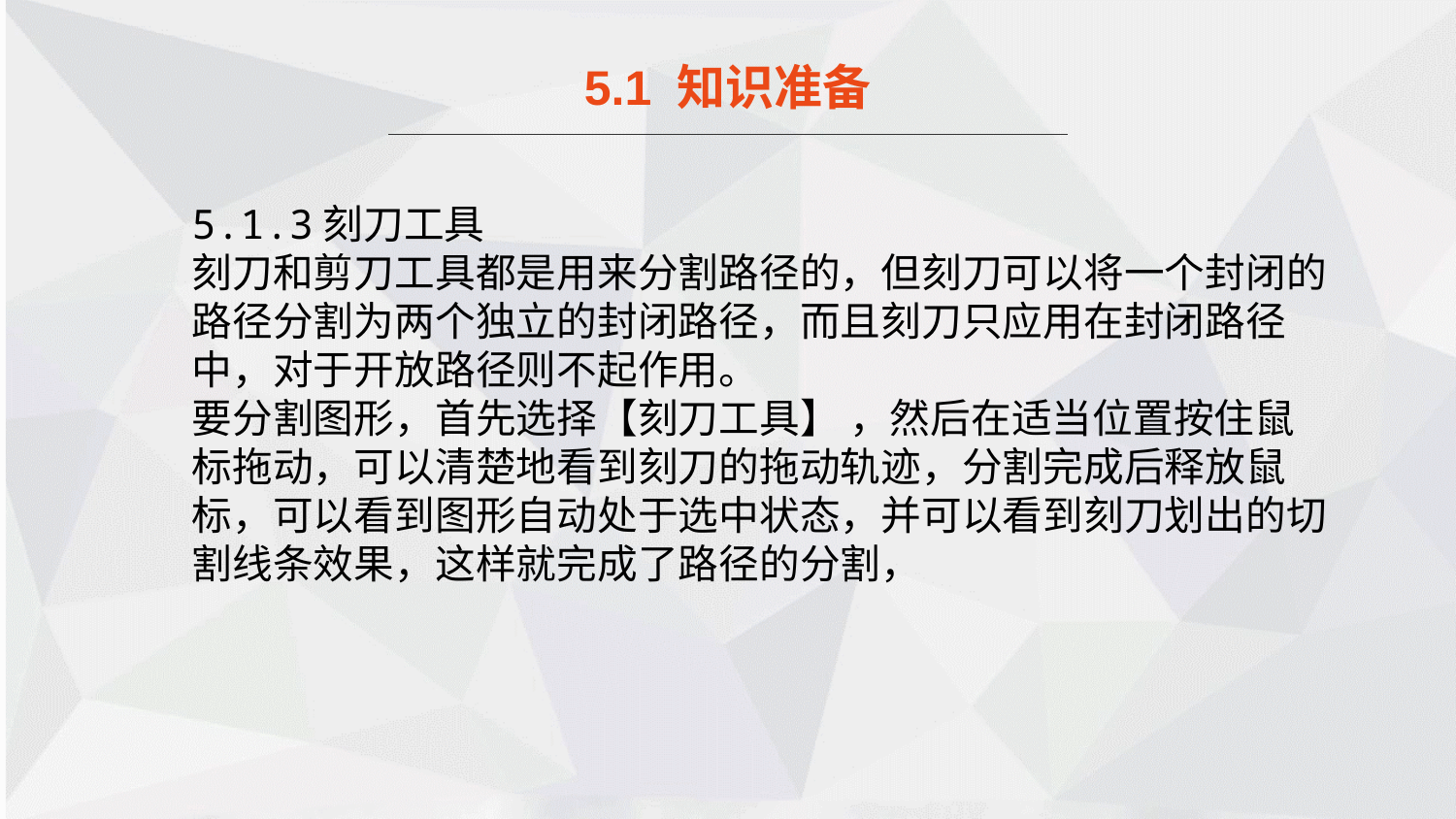

5.1 知识准备
5.1.3刻刀工具
刻刀和剪刀工具都是用来分割路径的，但刻刀可以将一个封闭的路径分割为两个独立的封闭路径，而且刻刀只应用在封闭路径中，对于开放路径则不起作用。
要分割图形，首先选择【刻刀工具】 ，然后在适当位置按住鼠标拖动，可以清楚地看到刻刀的拖动轨迹，分割完成后释放鼠标，可以看到图形自动处于选中状态，并可以看到刻刀划出的切割线条效果，这样就完成了路径的分割，